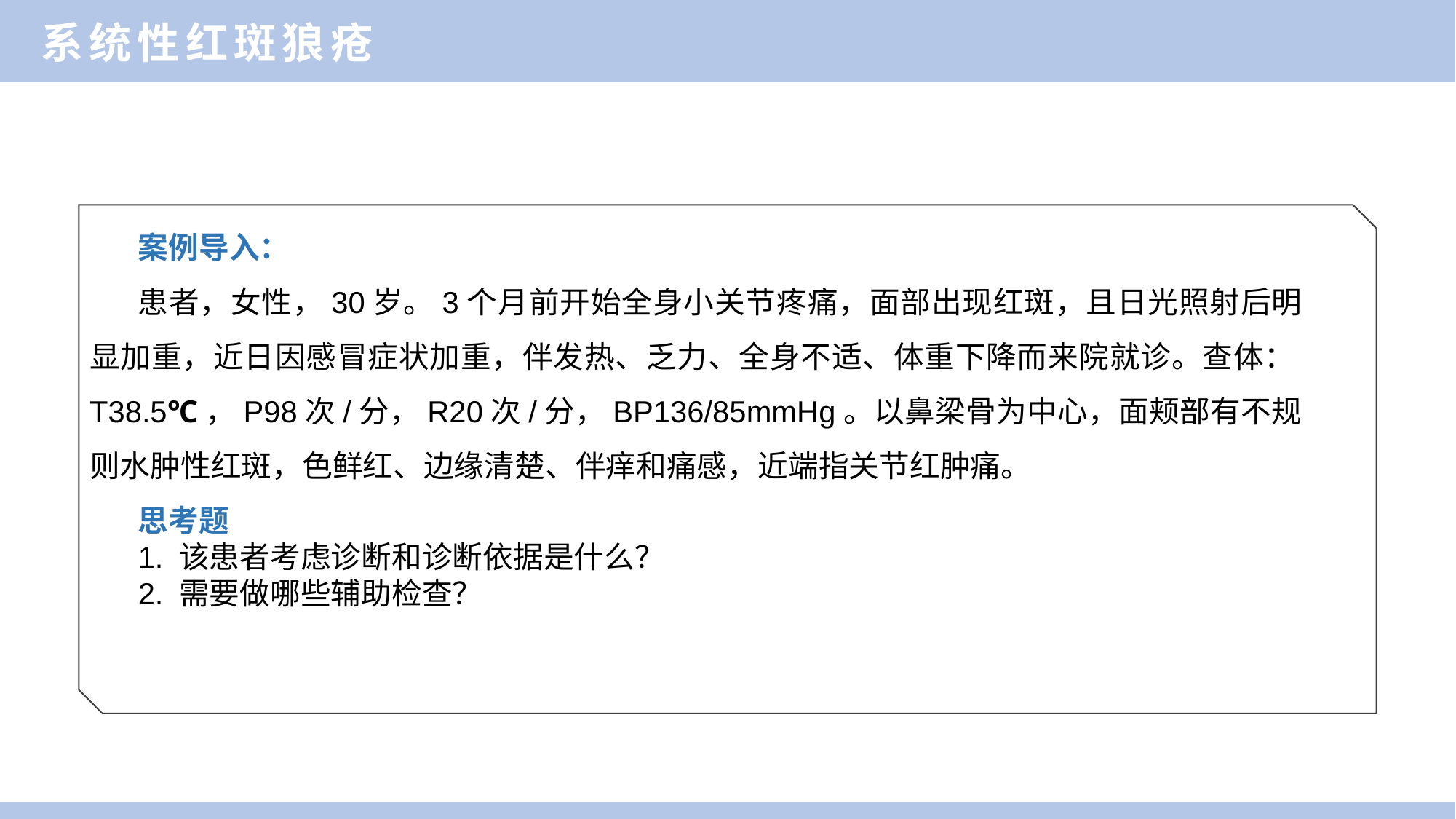

系统性红斑狼疮

案例导入：
患者，女性，30岁。3个月前开始全身小关节疼痛，面部出现红斑，且日光照射后明显加重，近日因感冒症状加重，伴发热、乏力、全身不适、体重下降而来院就诊。查体：T38.5℃，P98次/分，R20次/分，BP136/85mmHg。以鼻梁骨为中心，面颊部有不规则水肿性红斑，色鲜红、边缘清楚、伴痒和痛感，近端指关节红肿痛。
思考题
1. 该患者考虑诊断和诊断依据是什么？
2. 需要做哪些辅助检查？